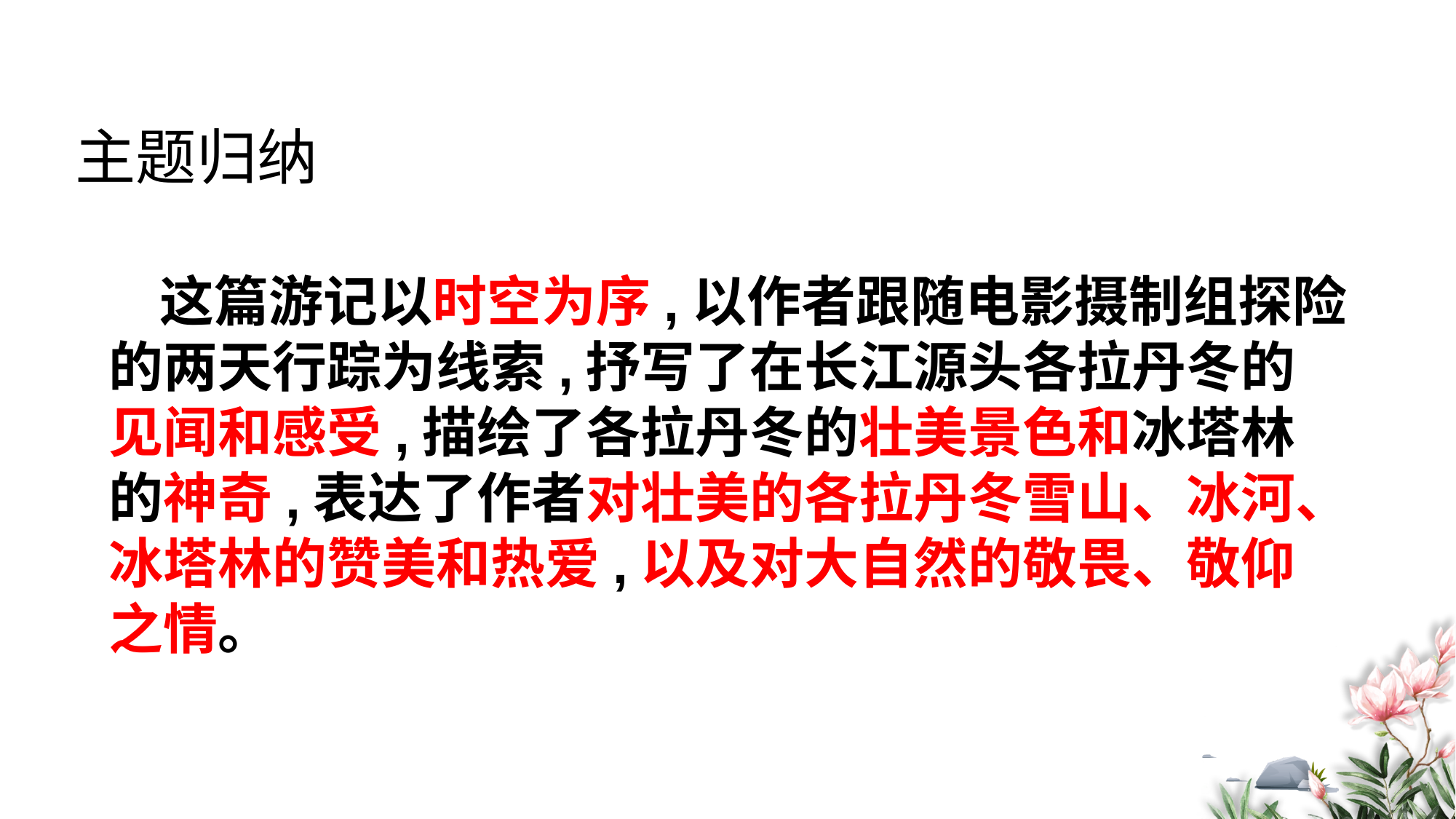

主题归纳
     这篇游记以时空为序,以作者跟随电影摄制组探险的两天行踪为线索,抒写了在长江源头各拉丹冬的见闻和感受,描绘了各拉丹冬的壮美景色和冰塔林的神奇,表达了作者对壮美的各拉丹冬雪山、冰河、冰塔林的赞美和热爱,以及对大自然的敬畏、敬仰之情。